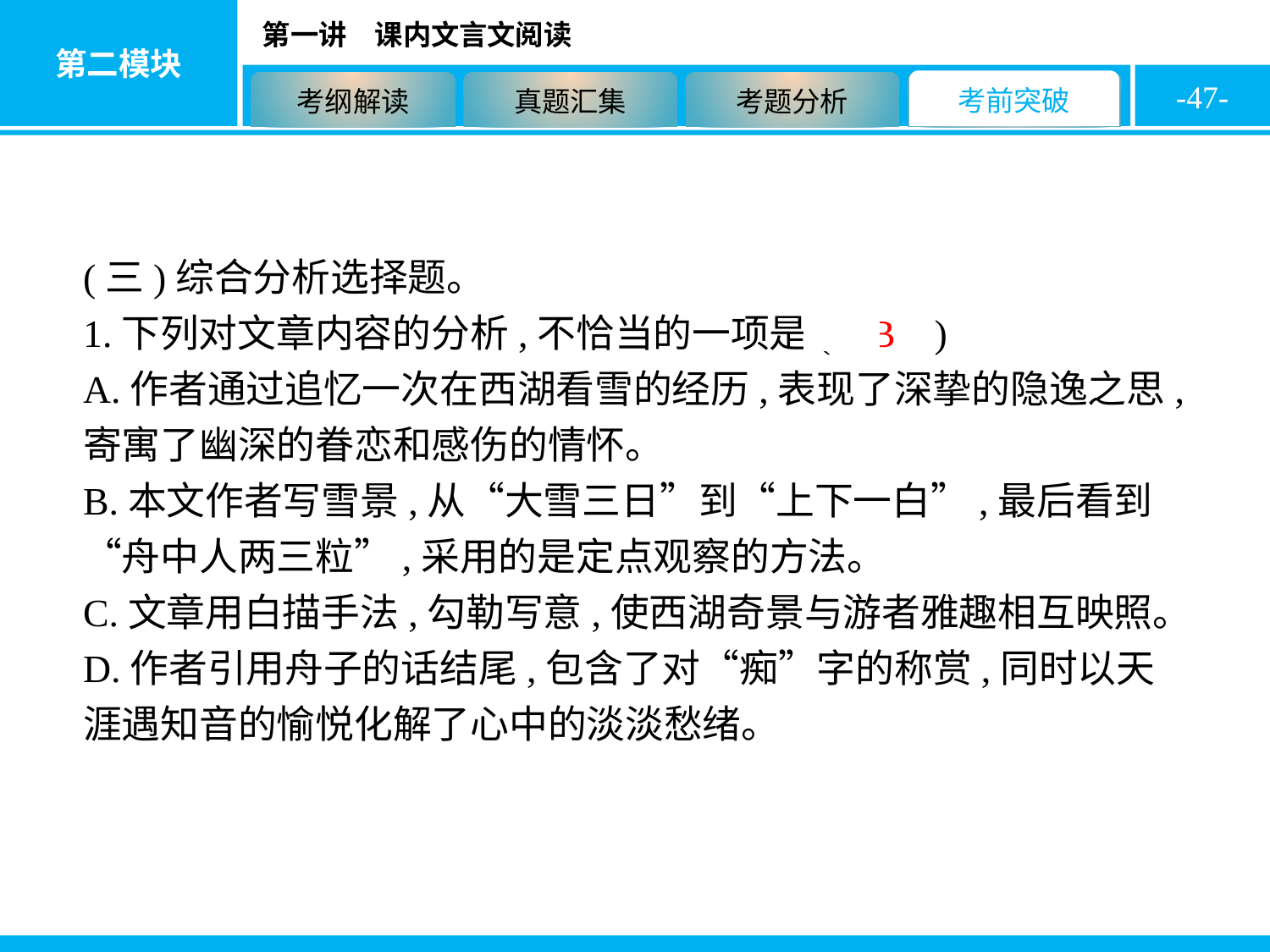

-47-
(三)综合分析选择题。
1.下列对文章内容的分析,不恰当的一项是(    B    )
A.作者通过追忆一次在西湖看雪的经历,表现了深挚的隐逸之思,寄寓了幽深的眷恋和感伤的情怀。
B.本文作者写雪景,从“大雪三日”到“上下一白”,最后看到“舟中人两三粒”,采用的是定点观察的方法。
C.文章用白描手法,勾勒写意,使西湖奇景与游者雅趣相互映照。
D.作者引用舟子的话结尾,包含了对“痴”字的称赏,同时以天涯遇知音的愉悦化解了心中的淡淡愁绪。